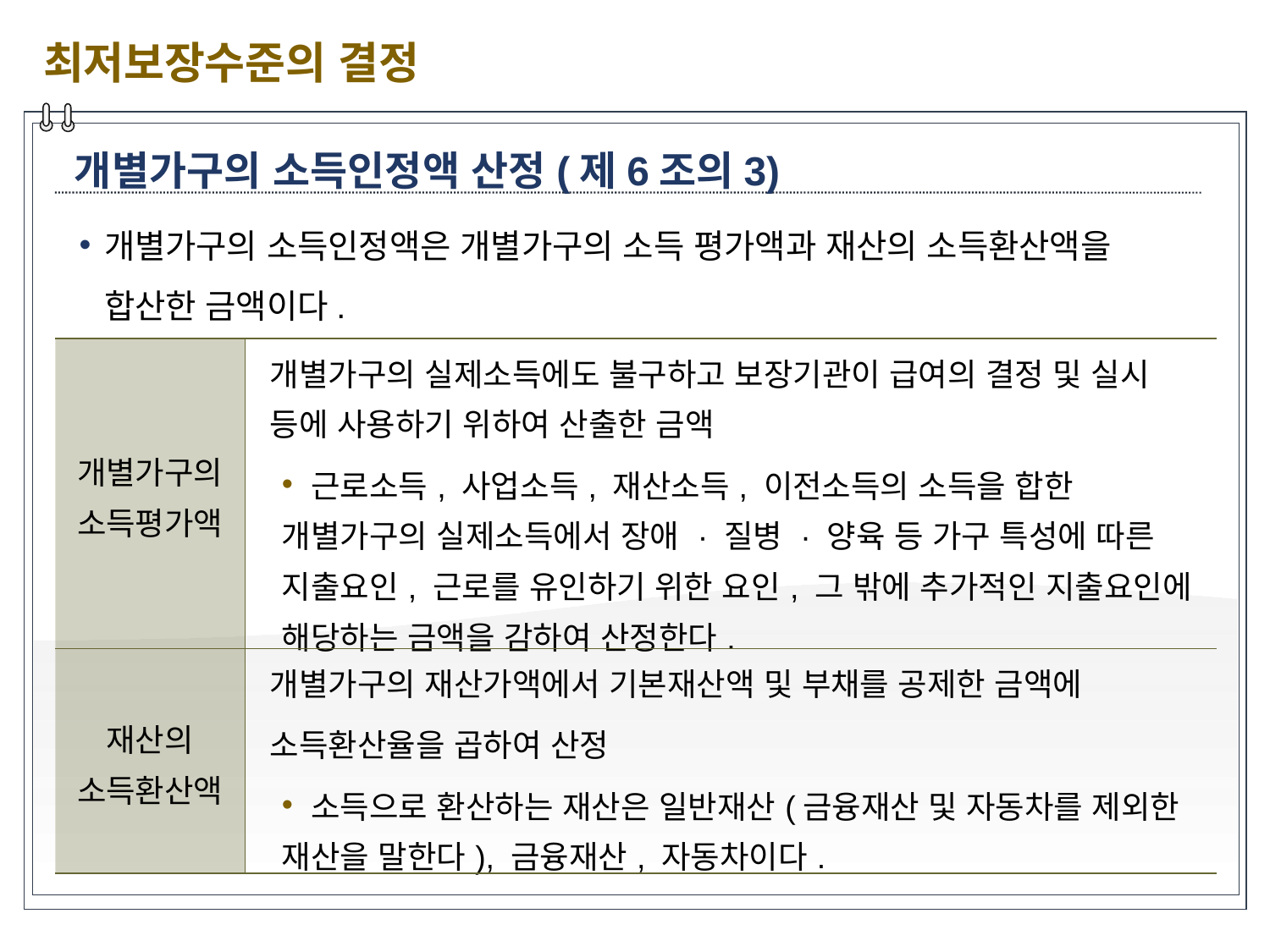

최저보장수준의 결정

개별가구의 소득인정액 산정(제6조의3)

개별가구의 소득인정액은 개별가구의 소득 평가액과 재산의 소득환산액을 합산한 금액이다.
| 개별가구의 소득평가액 | 개별가구의 실제소득에도 불구하고 보장기관이 급여의 결정 및 실시 등에 사용하기 위하여 산출한 금액 근로소득, 사업소득, 재산소득, 이전소득의 소득을 합한 개별가구의 실제소득에서 장애 · 질병 · 양육 등 가구 특성에 따른 지출요인, 근로를 유인하기 위한 요인, 그 밖에 추가적인 지출요인에 해당하는 금액을 감하여 산정한다. |
| --- | --- |
| 재산의 소득환산액 | 개별가구의 재산가액에서 기본재산액 및 부채를 공제한 금액에 소득환산율을 곱하여 산정 소득으로 환산하는 재산은 일반재산(금융재산 및 자동차를 제외한 재산을 말한다), 금융재산, 자동차이다. |